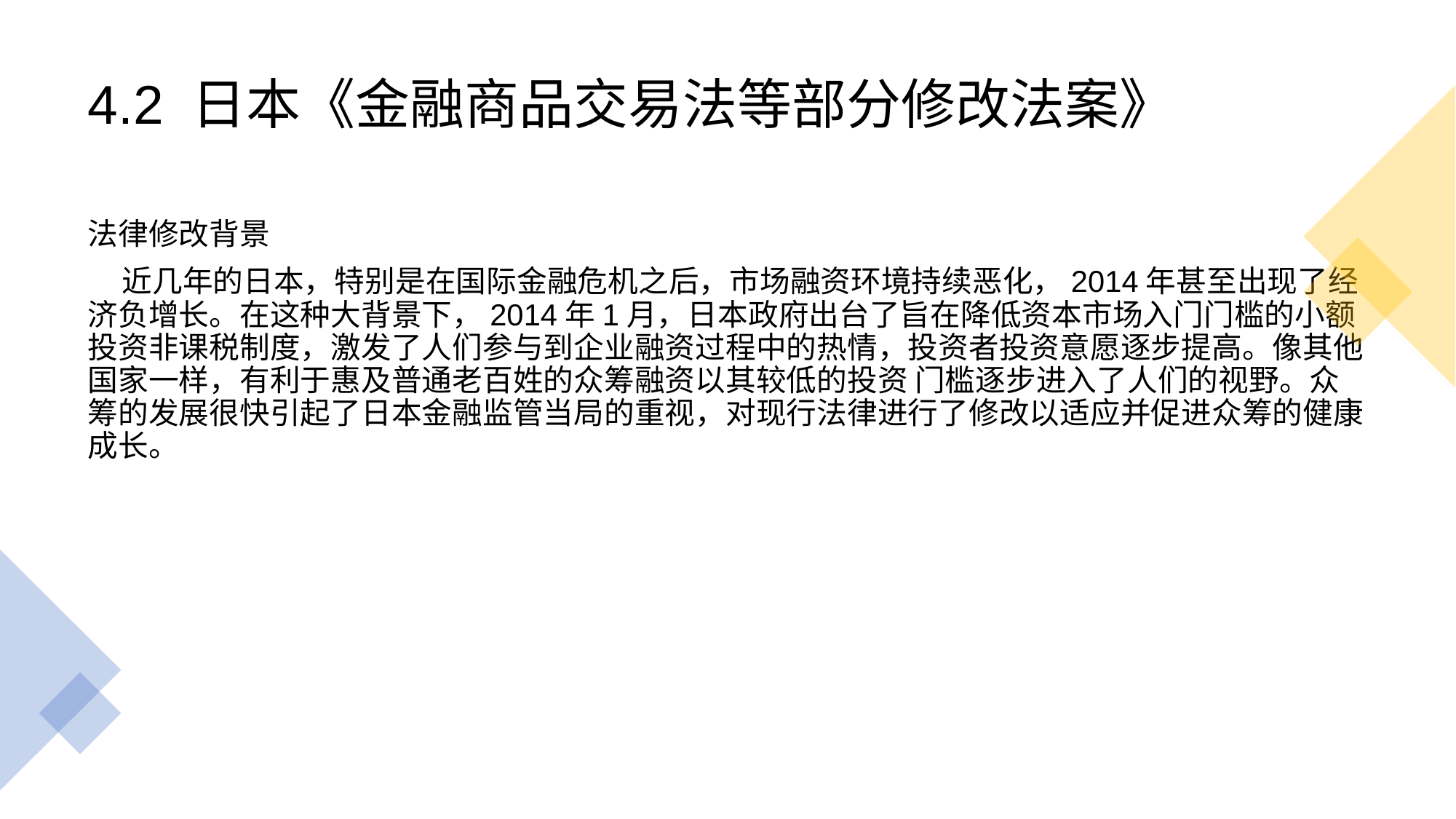

# 4.2 日本《金融商品交易法等部分修改法案》

法律修改背景
    近几年的日本，特别是在国际金融危机之后，市场融资环境持续恶化，2014年甚至出现了经济负增长。在这种大背景下，2014年1月，日本政府出台了旨在降低资本市场入门门槛的小额投资非课税制度，激发了人们参与到企业融资过程中的热情，投资者投资意愿逐步提高。像其他国家一样，有利于惠及普通老百姓的众筹融资以其较低的投资 门槛逐步进入了人们的视野。众筹的发展很快引起了日本金融监管当局的重视，对现行法律进行了修改以适应并促进众筹的健康成长。